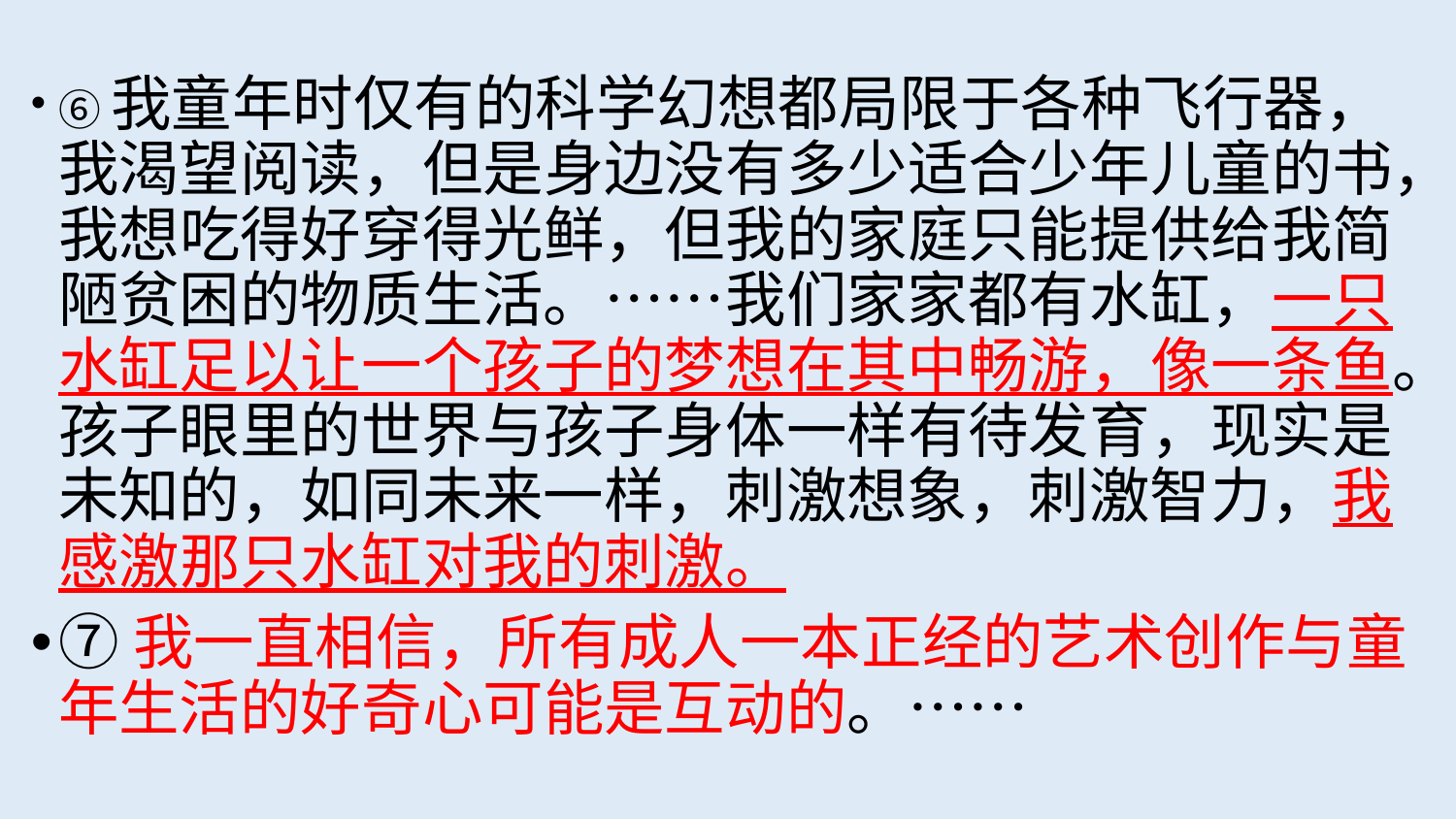

⑥我童年时仅有的科学幻想都局限于各种飞行器，我渴望阅读，但是身边没有多少适合少年儿童的书，我想吃得好穿得光鲜，但我的家庭只能提供给我简陋贫困的物质生活。……我们家家都有水缸，一只水缸足以让一个孩子的梦想在其中畅游，像一条鱼。孩子眼里的世界与孩子身体一样有待发育，现实是未知的，如同未来一样，刺激想象，刺激智力，我感激那只水缸对我的刺激。
⑦我一直相信，所有成人一本正经的艺术创作与童年生活的好奇心可能是互动的。……